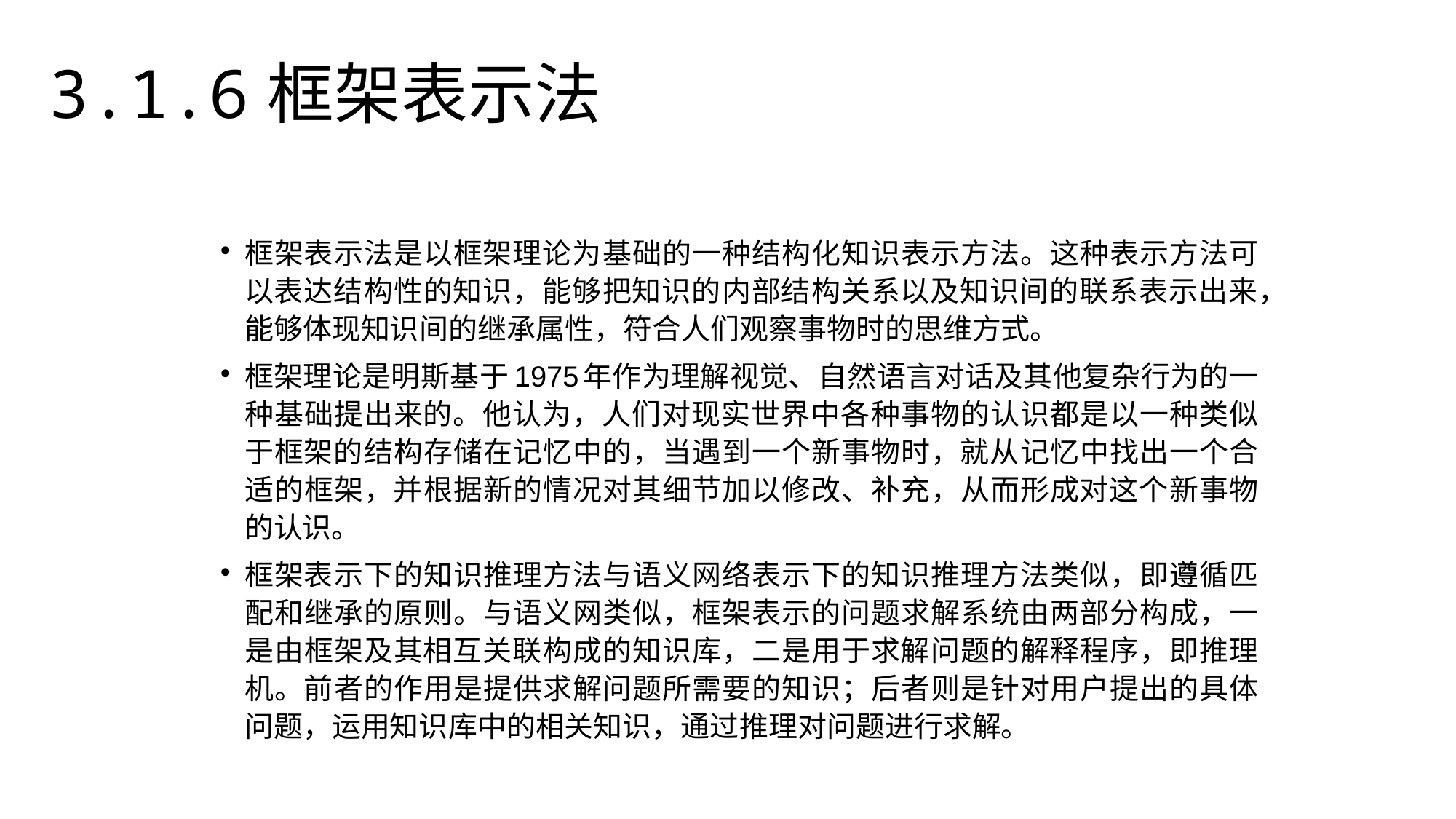

3.1.6框架表示法
框架表示法是以框架理论为基础的一种结构化知识表示方法。这种表示方法可以表达结构性的知识，能够把知识的内部结构关系以及知识间的联系表示出来，能够体现知识间的继承属性，符合人们观察事物时的思维方式。
框架理论是明斯基于1975年作为理解视觉、自然语言对话及其他复杂行为的一种基础提出来的。他认为，人们对现实世界中各种事物的认识都是以一种类似于框架的结构存储在记忆中的，当遇到一个新事物时，就从记忆中找出一个合适的框架，并根据新的情况对其细节加以修改、补充，从而形成对这个新事物的认识。
框架表示下的知识推理方法与语义网络表示下的知识推理方法类似，即遵循匹配和继承的原则。与语义网类似，框架表示的问题求解系统由两部分构成，一是由框架及其相互关联构成的知识库，二是用于求解问题的解释程序，即推理机。前者的作用是提供求解问题所需要的知识；后者则是针对用户提出的具体问题，运用知识库中的相关知识，通过推理对问题进行求解。